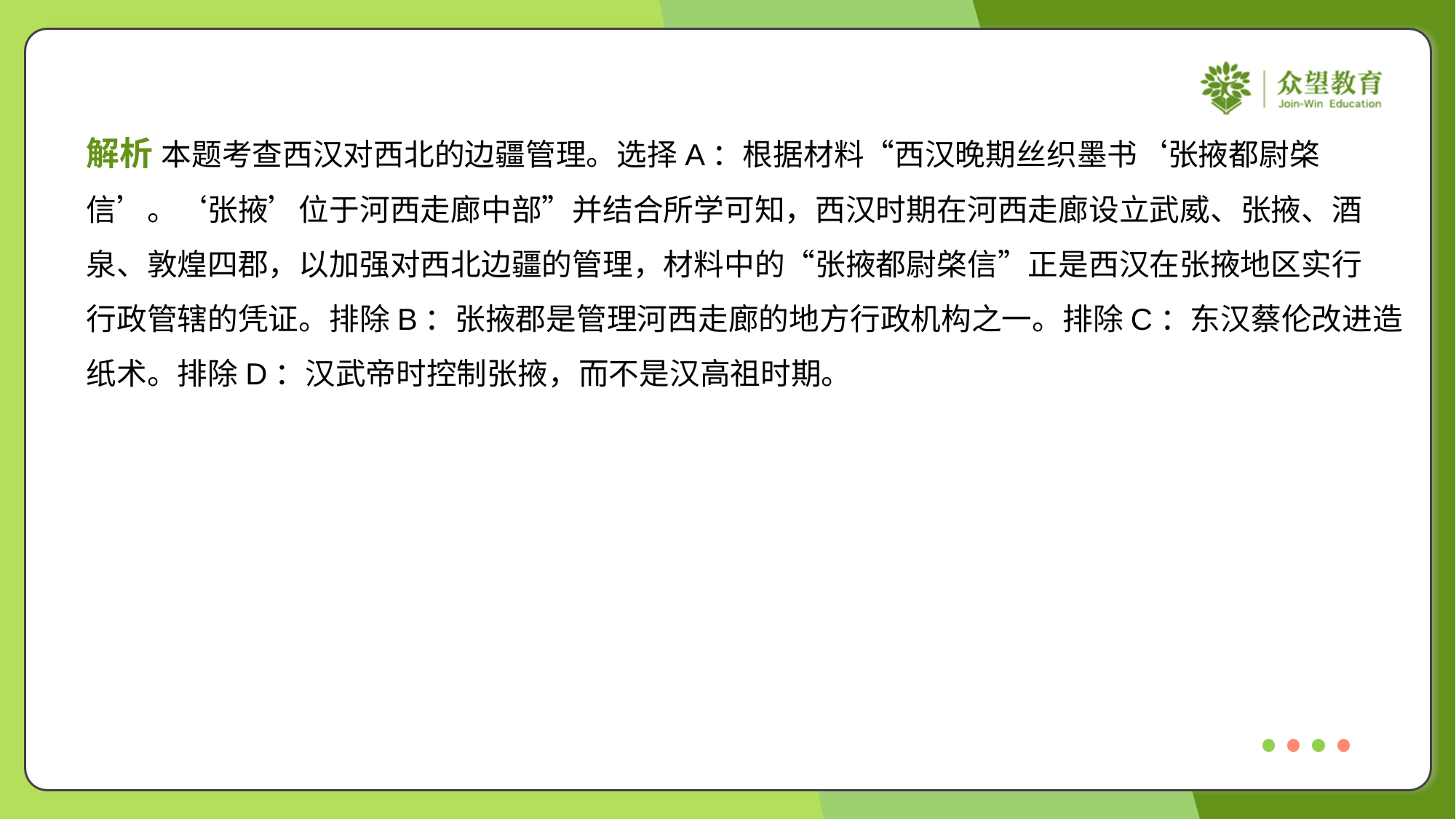

解析 本题考查西汉对西北的边疆管理。选择A：根据材料“西汉晚期丝织墨书‘张掖都尉棨
信’。‘张掖’位于河西走廊中部”并结合所学可知，西汉时期在河西走廊设立武威、张掖、酒
泉、敦煌四郡，以加强对西北边疆的管理，材料中的“张掖都尉棨信”正是西汉在张掖地区实行
行政管辖的凭证。排除B：张掖郡是管理河西走廊的地方行政机构之一。排除C：东汉蔡伦改进造
纸术。排除D：汉武帝时控制张掖，而不是汉高祖时期。